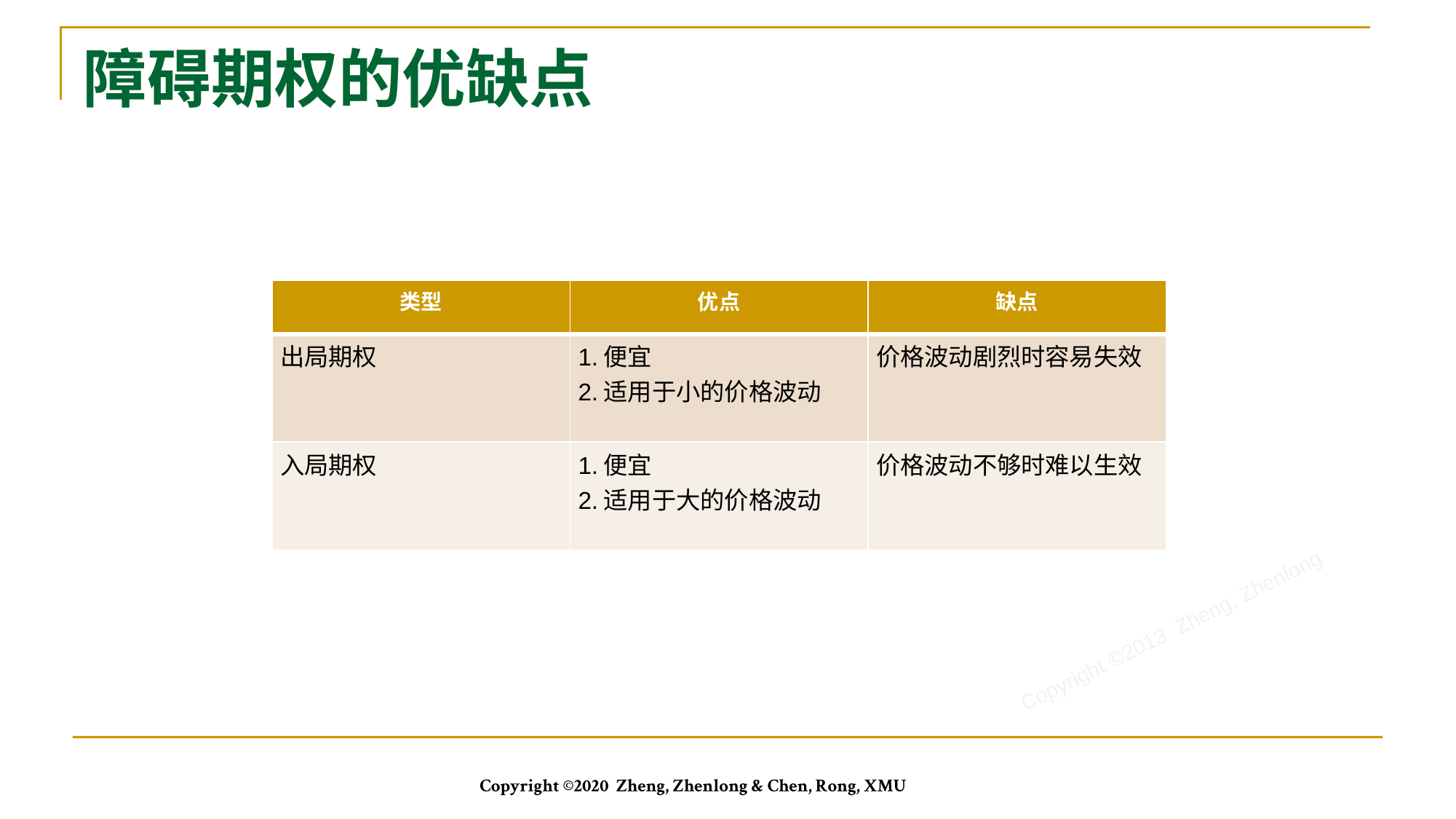

# 障碍期权的优缺点

| 类型 | 优点 | 缺点 |
| --- | --- | --- |
| 出局期权 | 1.便宜 2.适用于小的价格波动 | 价格波动剧烈时容易失效 |
| 入局期权 | 1.便宜 2.适用于大的价格波动 | 价格波动不够时难以生效 |
Copyright ©2020  Zheng, Zhenlong & Chen, Rong, XMU